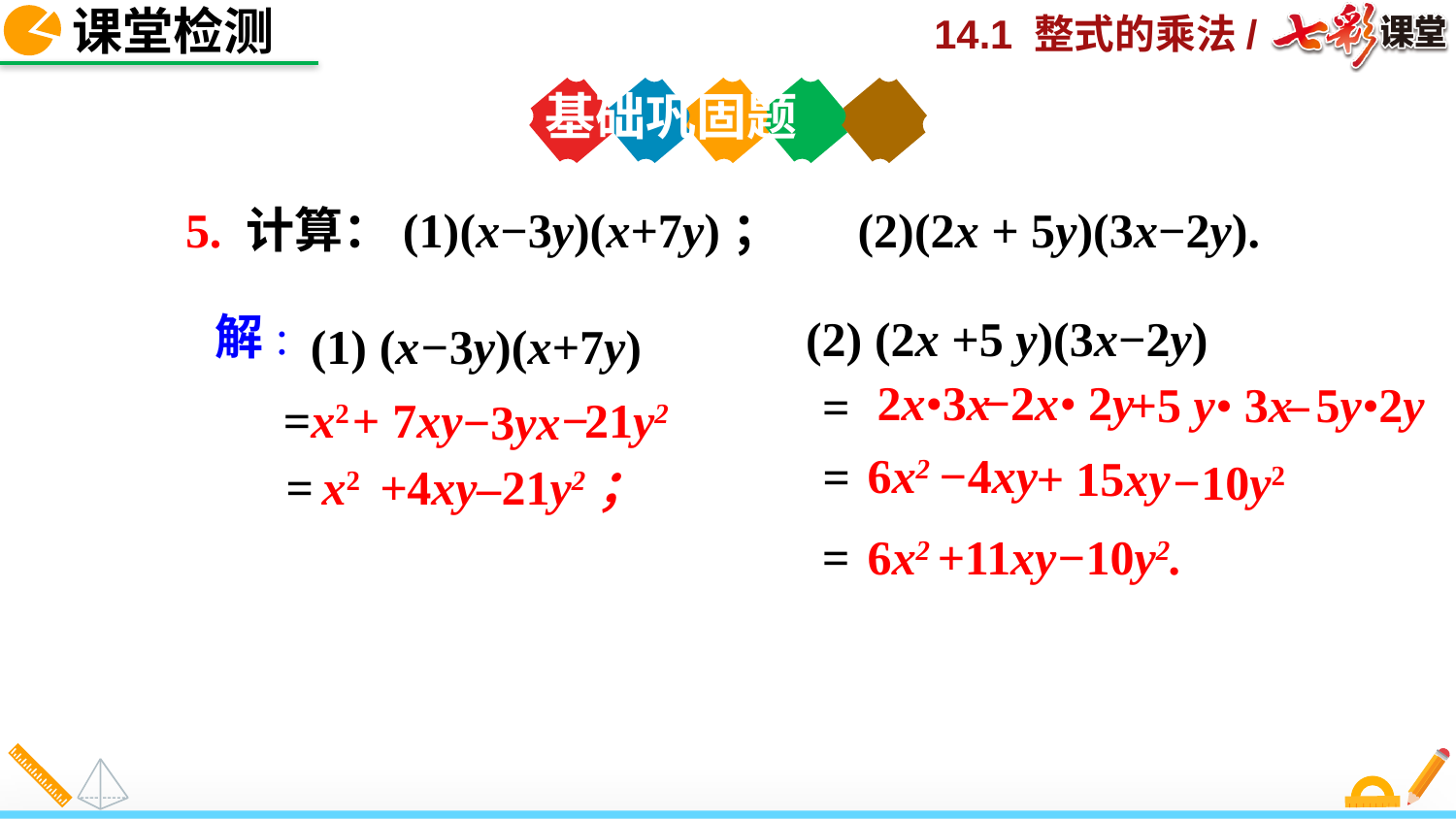

课堂检测

基础巩固题

 5. 计算：(1)(x−3y)(x+7y)；      (2)(2x + 5y)(3x−2y).
    (1) (x−3y)(x+7y)
解:
(2) (2x +5 y)(3x−2y)
  −2x• 2y
2x•3x
5y•2y
 +5 y• 3x
=
−
=x2
+
7xy
−
21y2
−3yx
6x2
−4xy
=
+ 15xy
−10y2
=
x2  +4xy–21y2；
=
6x2 +11xy−10y2.